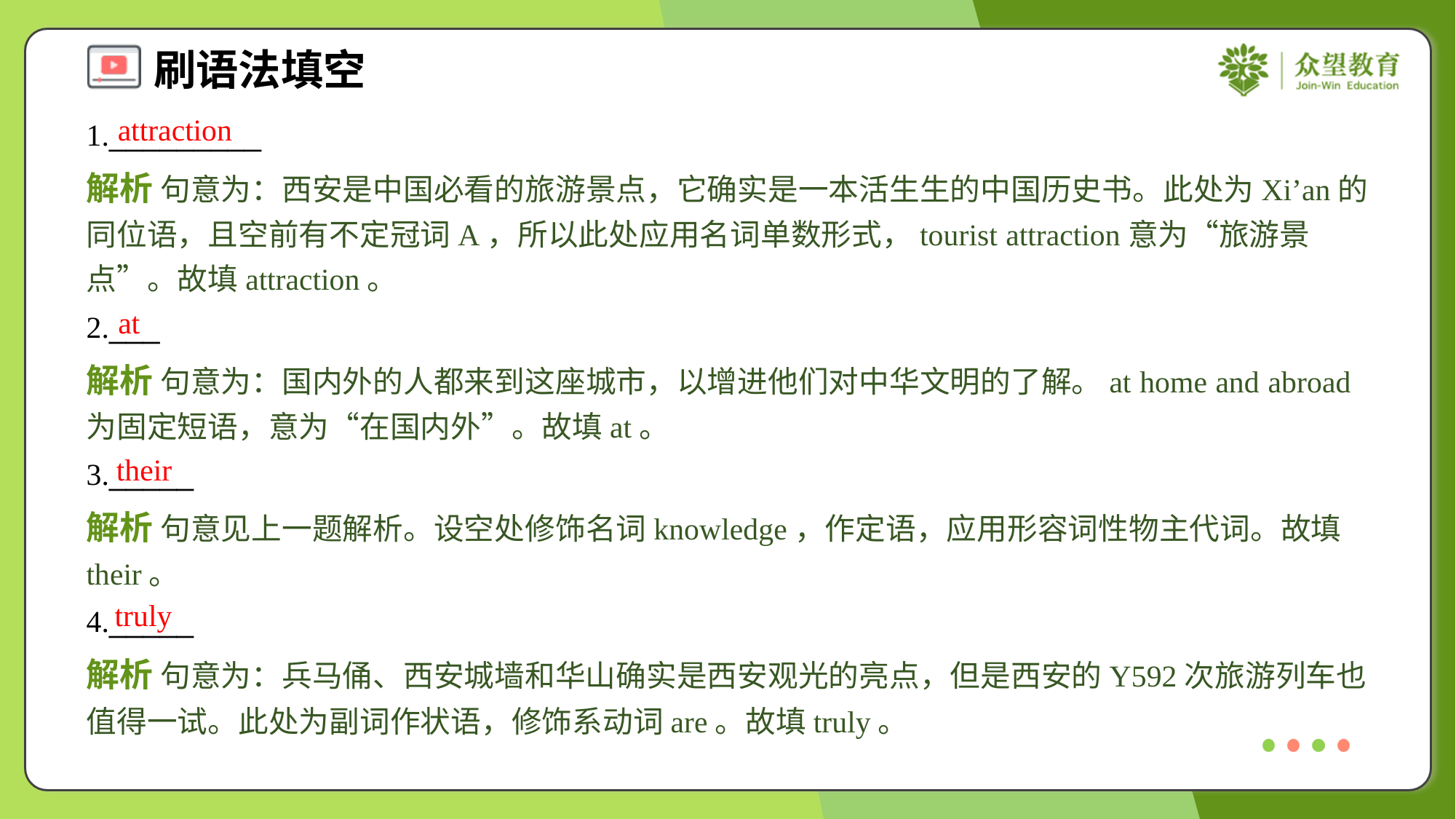

attraction
1._________
解析 句意为：西安是中国必看的旅游景点，它确实是一本活生生的中国历史书。此处为Xi’an的同位语，且空前有不定冠词A，所以此处应用名词单数形式，tourist attraction意为“旅游景点”。故填attraction。
at
2.___
解析 句意为：国内外的人都来到这座城市，以增进他们对中华文明的了解。at home and abroad为固定短语，意为“在国内外”。故填at。
their
3._____
解析 句意见上一题解析。设空处修饰名词knowledge，作定语，应用形容词性物主代词。故填their。
truly
4._____
解析 句意为：兵马俑、西安城墙和华山确实是西安观光的亮点，但是西安的Y592次旅游列车也值得一试。此处为副词作状语，修饰系动词are。故填truly。